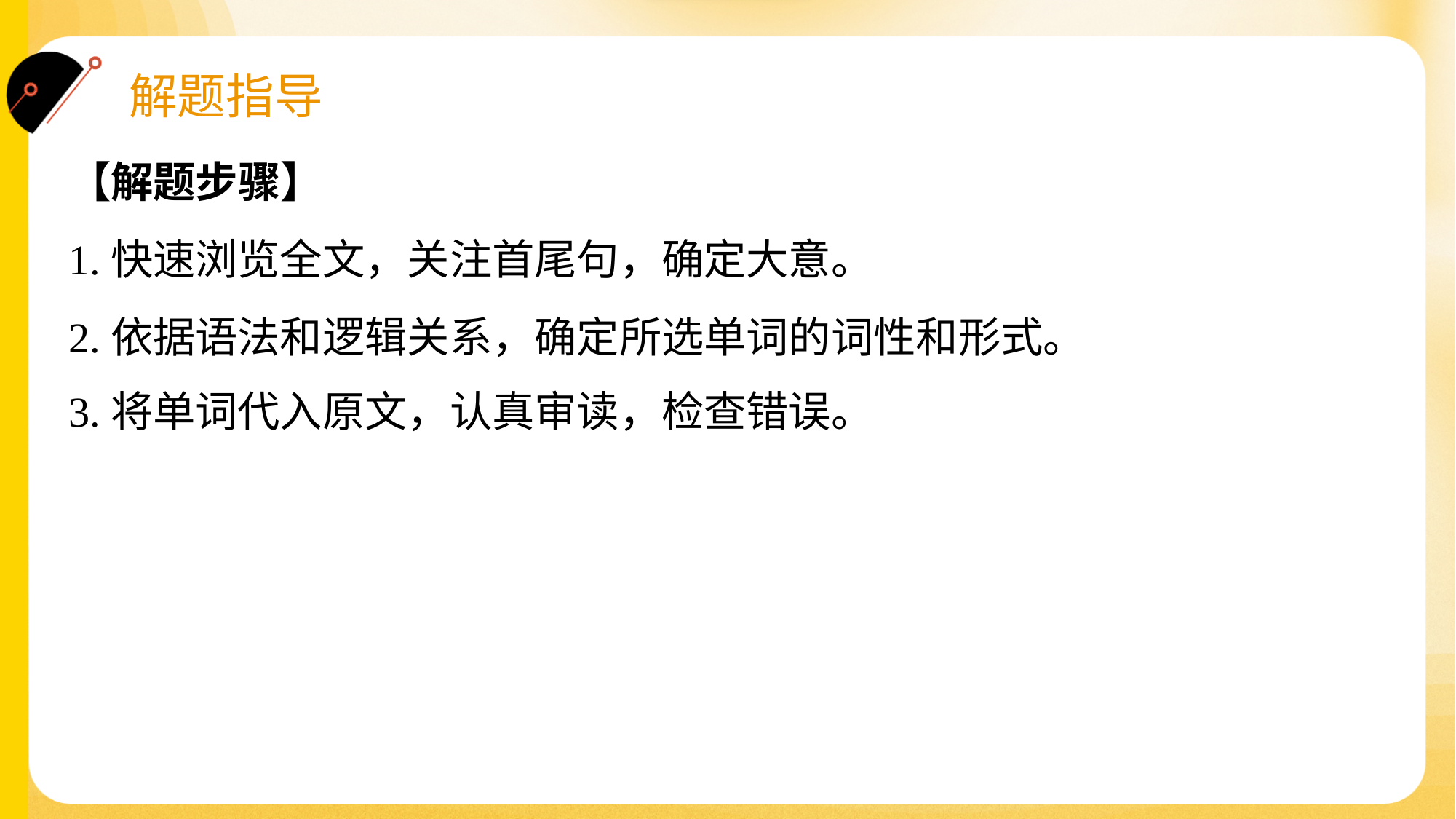

【解题步骤】
1.快速浏览全文，关注首尾句，确定大意。
2.依据语法和逻辑关系，确定所选单词的词性和形式。
3.将单词代入原文，认真审读，检查错误。